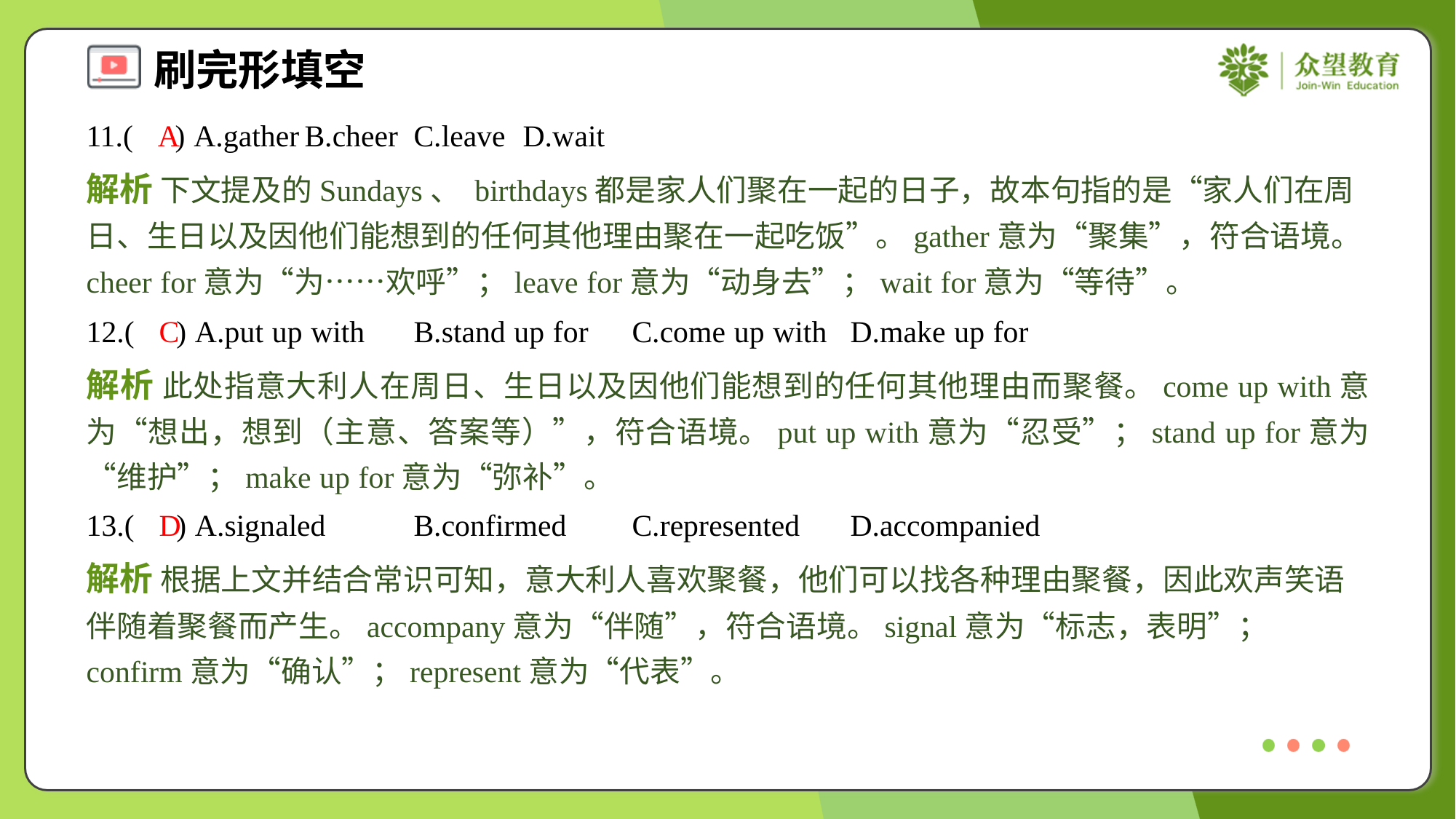

11.(     ) A.gather	B.cheer	C.leave	D.wait
A
解析 下文提及的Sundays、 birthdays都是家人们聚在一起的日子，故本句指的是“家人们在周日、生日以及因他们能想到的任何其他理由聚在一起吃饭”。gather意为“聚集”，符合语境。cheer for意为“为……欢呼”；leave for意为“动身去”；wait for意为“等待”。
12.(     ) A.put up with	B.stand up for	C.come up with	D.make up for
C
解析 此处指意大利人在周日、生日以及因他们能想到的任何其他理由而聚餐。come up with意为“想出，想到（主意、答案等）”，符合语境。put up with意为“忍受”；stand up for意为“维护”；make up for意为“弥补”。
13.(     ) A.signaled	B.confirmed	C.represented	D.accompanied
D
解析 根据上文并结合常识可知，意大利人喜欢聚餐，他们可以找各种理由聚餐，因此欢声笑语伴随着聚餐而产生。accompany意为“伴随”，符合语境。signal意为“标志，表明”；confirm意为“确认”；represent意为“代表”。